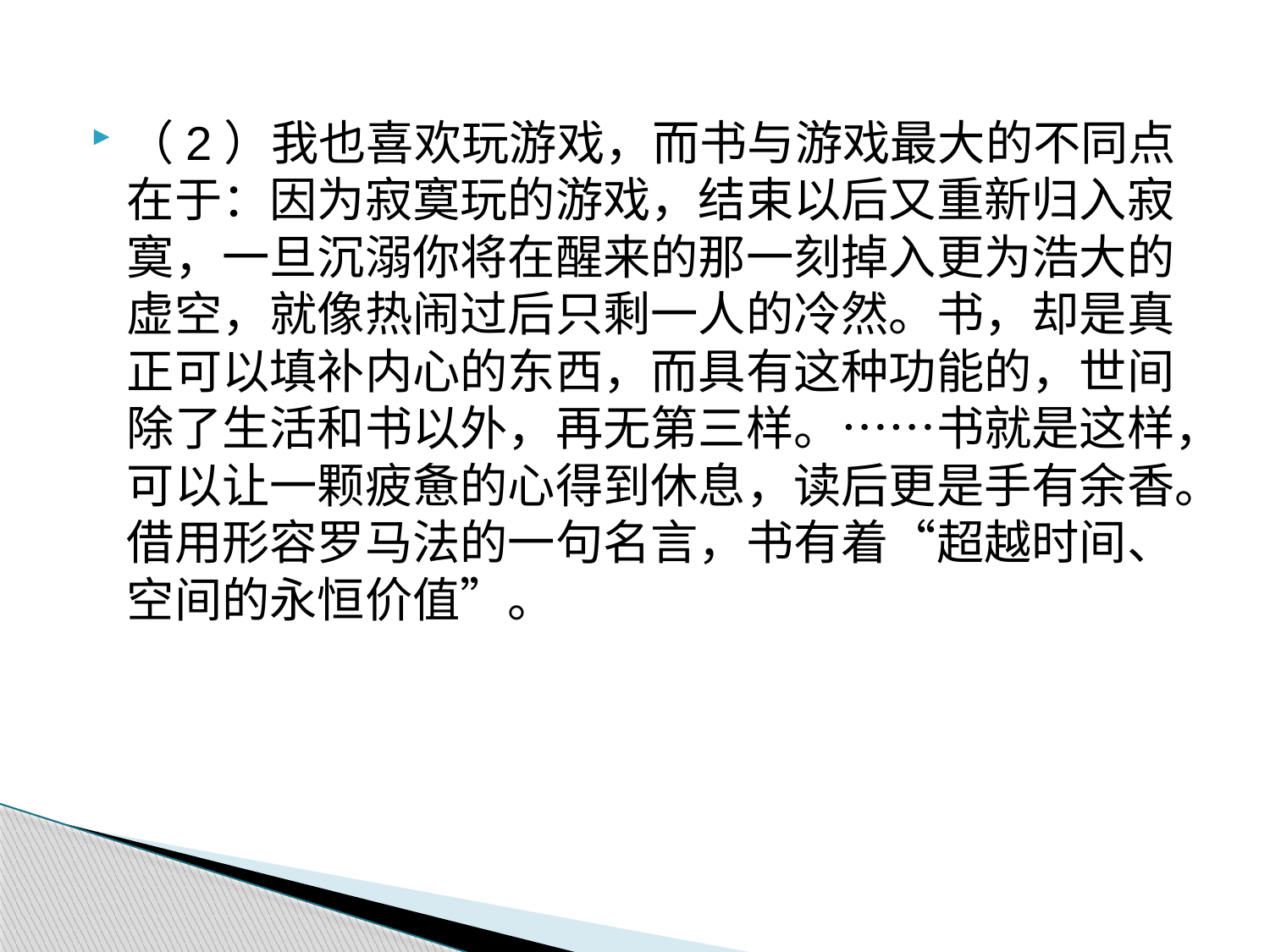

（2）我也喜欢玩游戏，而书与游戏最大的不同点在于：因为寂寞玩的游戏，结束以后又重新归入寂寞，一旦沉溺你将在醒来的那一刻掉入更为浩大的虚空，就像热闹过后只剩一人的冷然。书，却是真正可以填补内心的东西，而具有这种功能的，世间除了生活和书以外，再无第三样。……书就是这样，可以让一颗疲惫的心得到休息，读后更是手有余香。借用形容罗马法的一句名言，书有着“超越时间、空间的永恒价值”。